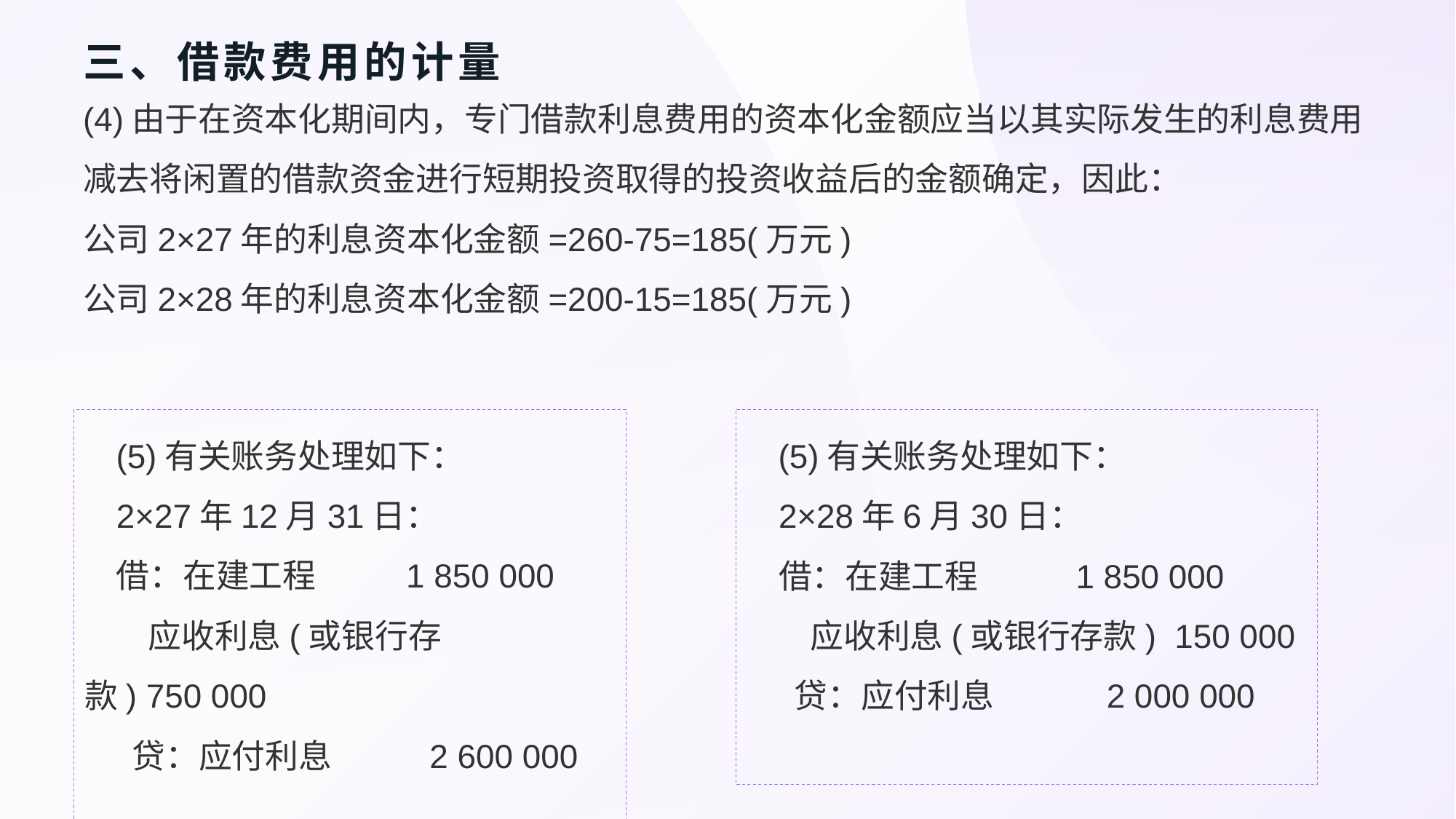

# 三、借款费用的计量
(4)由于在资本化期间内，专门借款利息费用的资本化金额应当以其实际发生的利息费用减去将闲置的借款资金进行短期投资取得的投资收益后的金额确定，因此：
公司2×27年的利息资本化金额=260-75=185(万元)
公司2×28年的利息资本化金额=200-15=185(万元)
(5)有关账务处理如下：
2×27年12月31日：
借：在建工程           1 850 000
应收利息(或银行存款) 750 000
贷：应付利息            2 600 000

(5)有关账务处理如下：
2×28年6月30日：
借：在建工程            1 850 000
应收利息(或银行存款)  150 000
贷：应付利息              2 000 000